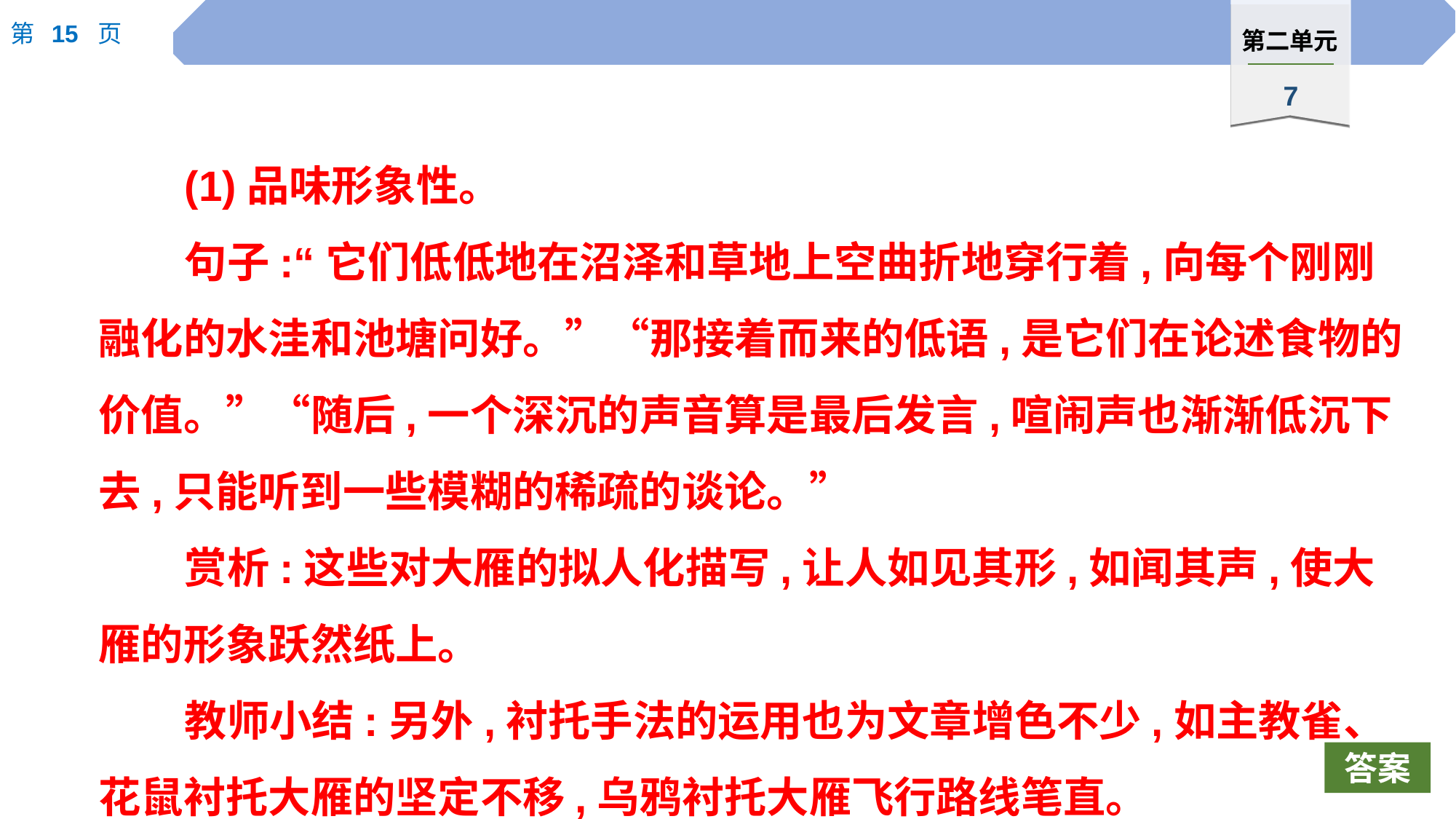

(1)品味形象性。
句子:“它们低低地在沼泽和草地上空曲折地穿行着,向每个刚刚融化的水洼和池塘问好。”“那接着而来的低语,是它们在论述食物的价值。”“随后,一个深沉的声音算是最后发言,喧闹声也渐渐低沉下去,只能听到一些模糊的稀疏的谈论。”
赏析:这些对大雁的拟人化描写,让人如见其形,如闻其声,使大雁的形象跃然纸上。
教师小结:另外,衬托手法的运用也为文章增色不少,如主教雀、花鼠衬托大雁的坚定不移,乌鸦衬托大雁飞行路线笔直。

答案